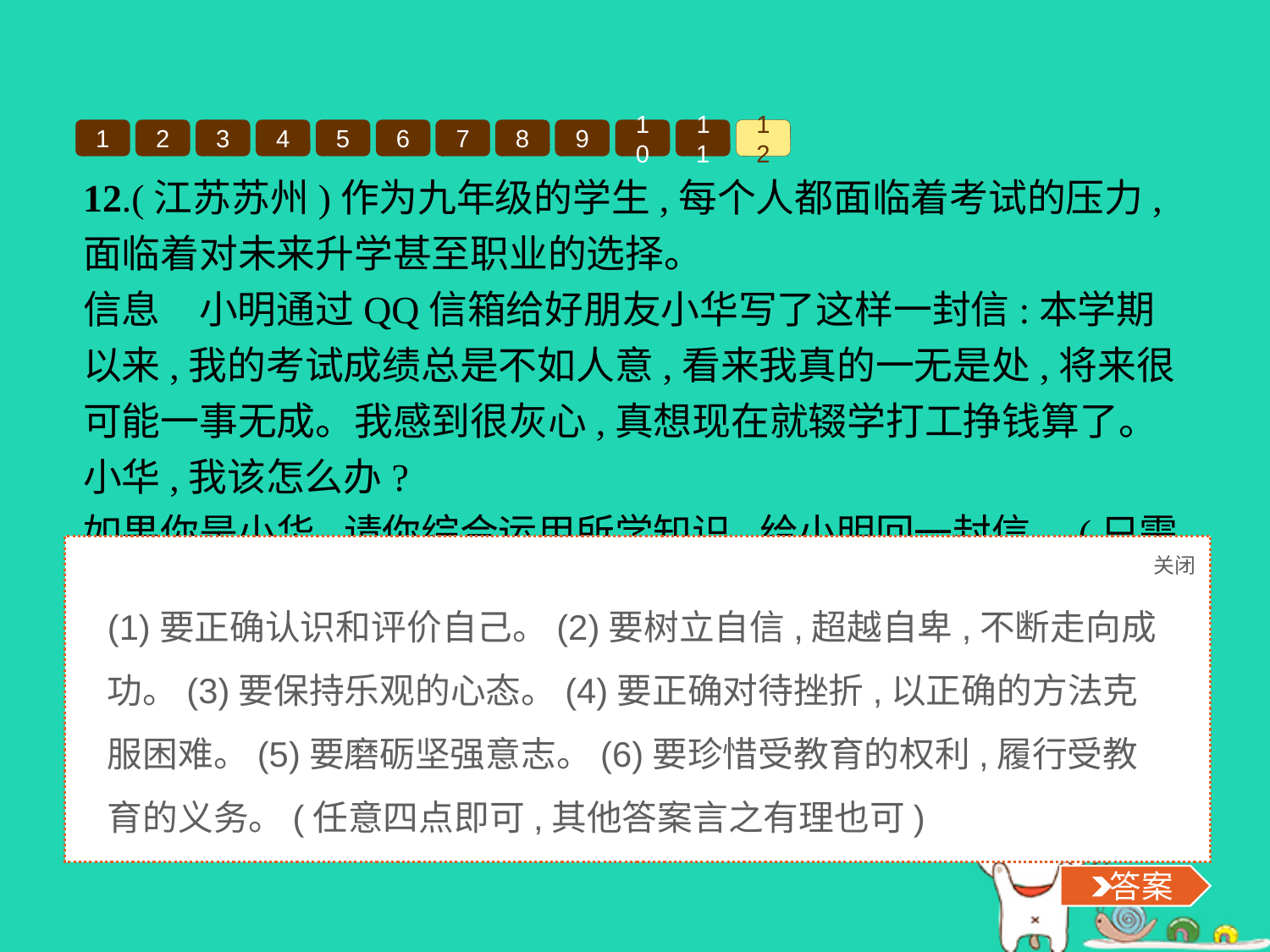

1
2
3
4
5
6
7
8
9
10
11
12
12.(江苏苏州)作为九年级的学生,每个人都面临着考试的压力,面临着对未来升学甚至职业的选择。
信息　小明通过QQ信箱给好朋友小华写了这样一封信:本学期以来,我的考试成绩总是不如人意,看来我真的一无是处,将来很可能一事无成。我感到很灰心,真想现在就辍学打工挣钱算了。小华,我该怎么办?
如果你是小华,请你综合运用所学知识,给小明回一封信。(只需列出要点,不必展开)

关闭
  答案

(1)要正确认识和评价自己。(2)要树立自信,超越自卑,不断走向成功。(3)要保持乐观的心态。(4)要正确对待挫折,以正确的方法克服困难。(5)要磨砺坚强意志。(6)要珍惜受教育的权利,履行受教育的义务。(任意四点即可,其他答案言之有理也可)
  答案